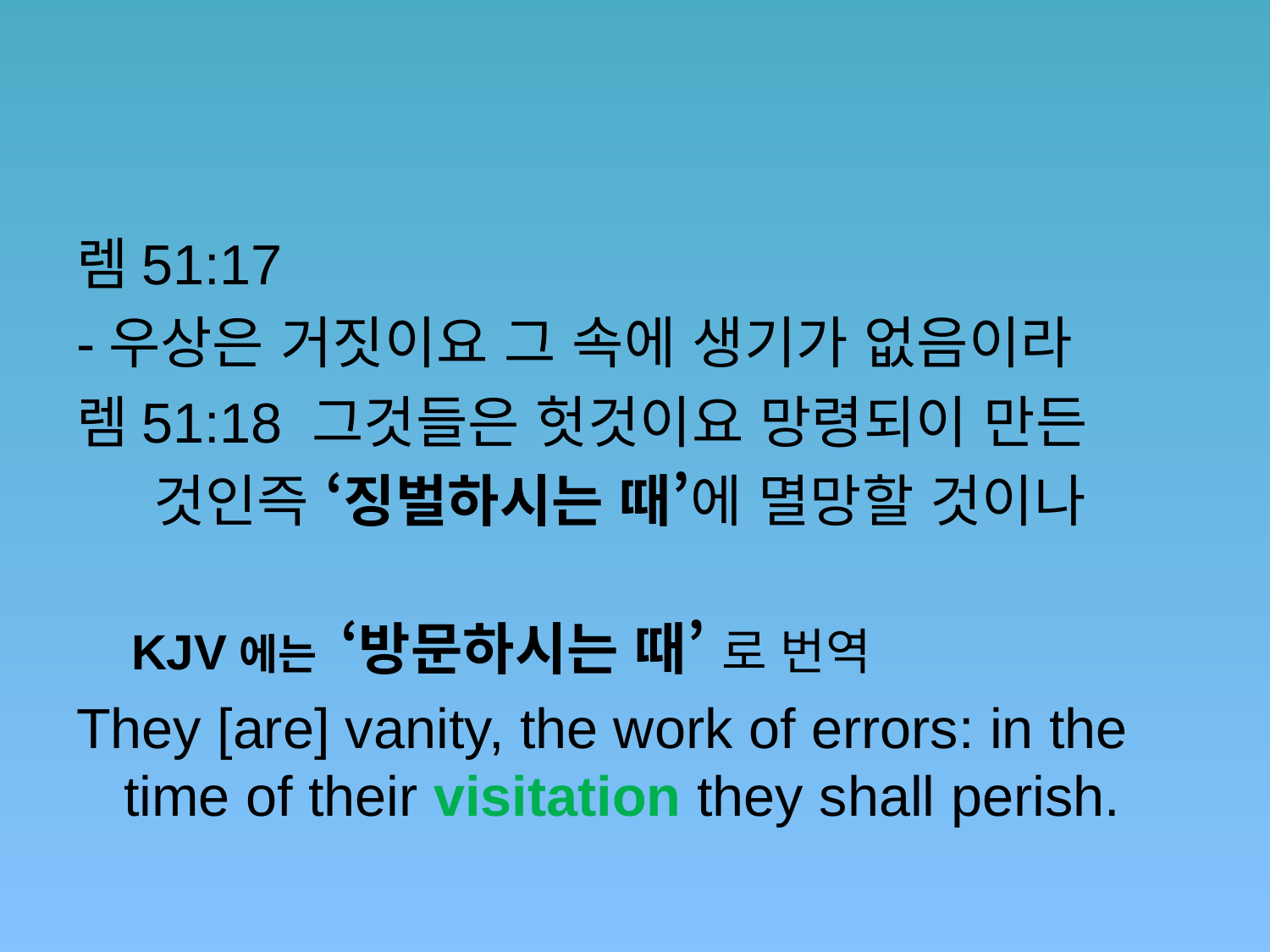

#
렘51:17
-우상은 거짓이요 그 속에 생기가 없음이라
렘51:18 그것들은 헛것이요 망령되이 만든
    것인즉 ‘징벌하시는 때’에 멸망할 것이나

    KJV에는  ‘방문하시는 때’ 로 번역
They [are] vanity, the work of errors: in the time of their visitation they shall perish.